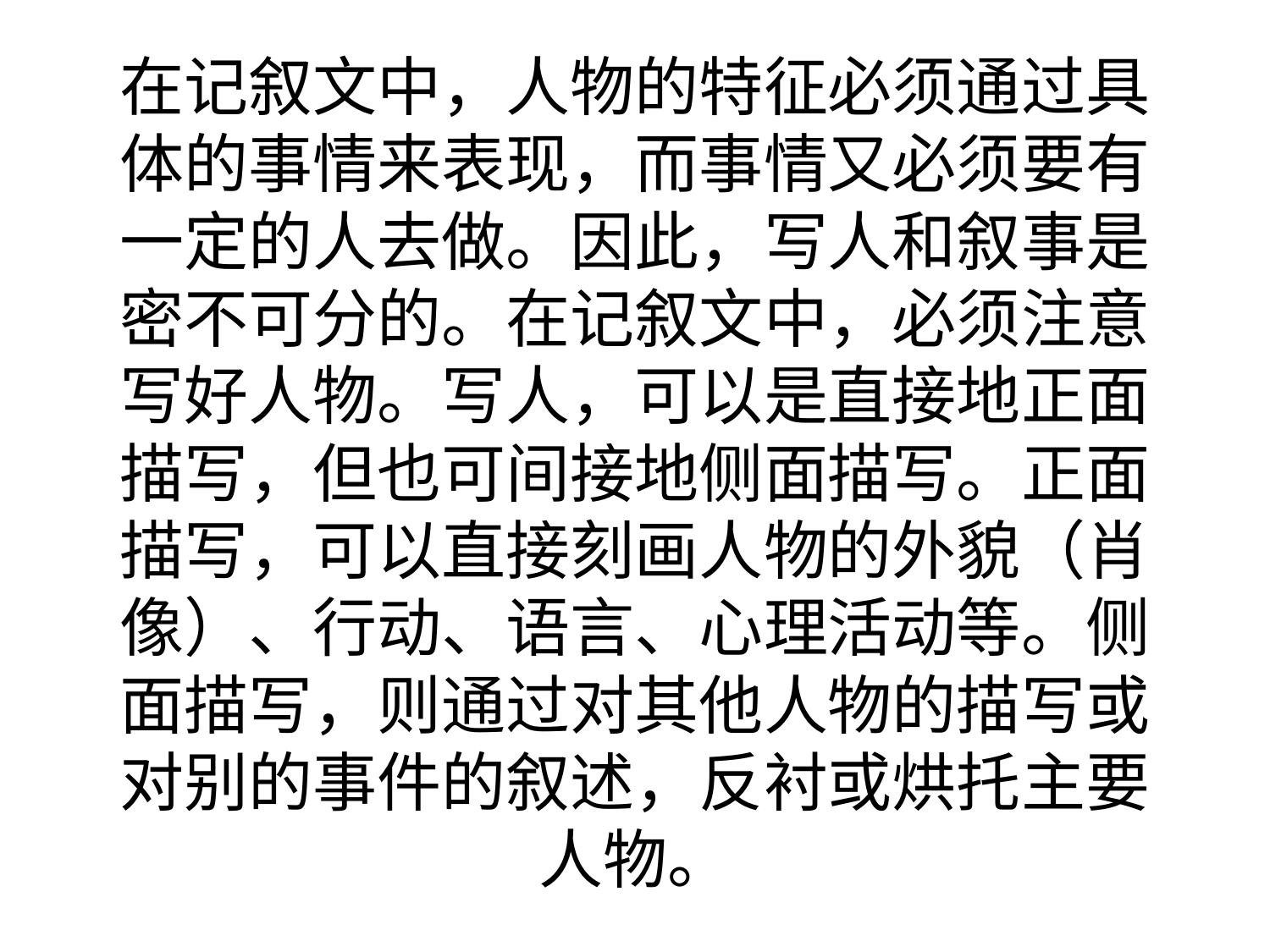

# 在记叙文中，人物的特征必须通过具体的事情来表现，而事情又必须要有一定的人去做。因此，写人和叙事是密不可分的。在记叙文中，必须注意写好人物。写人，可以是直接地正面描写，但也可间接地侧面描写。正面描写，可以直接刻画人物的外貌（肖像）、行动、语言、心理活动等。侧面描写，则通过对其他人物的描写或对别的事件的叙述，反衬或烘托主要人物。